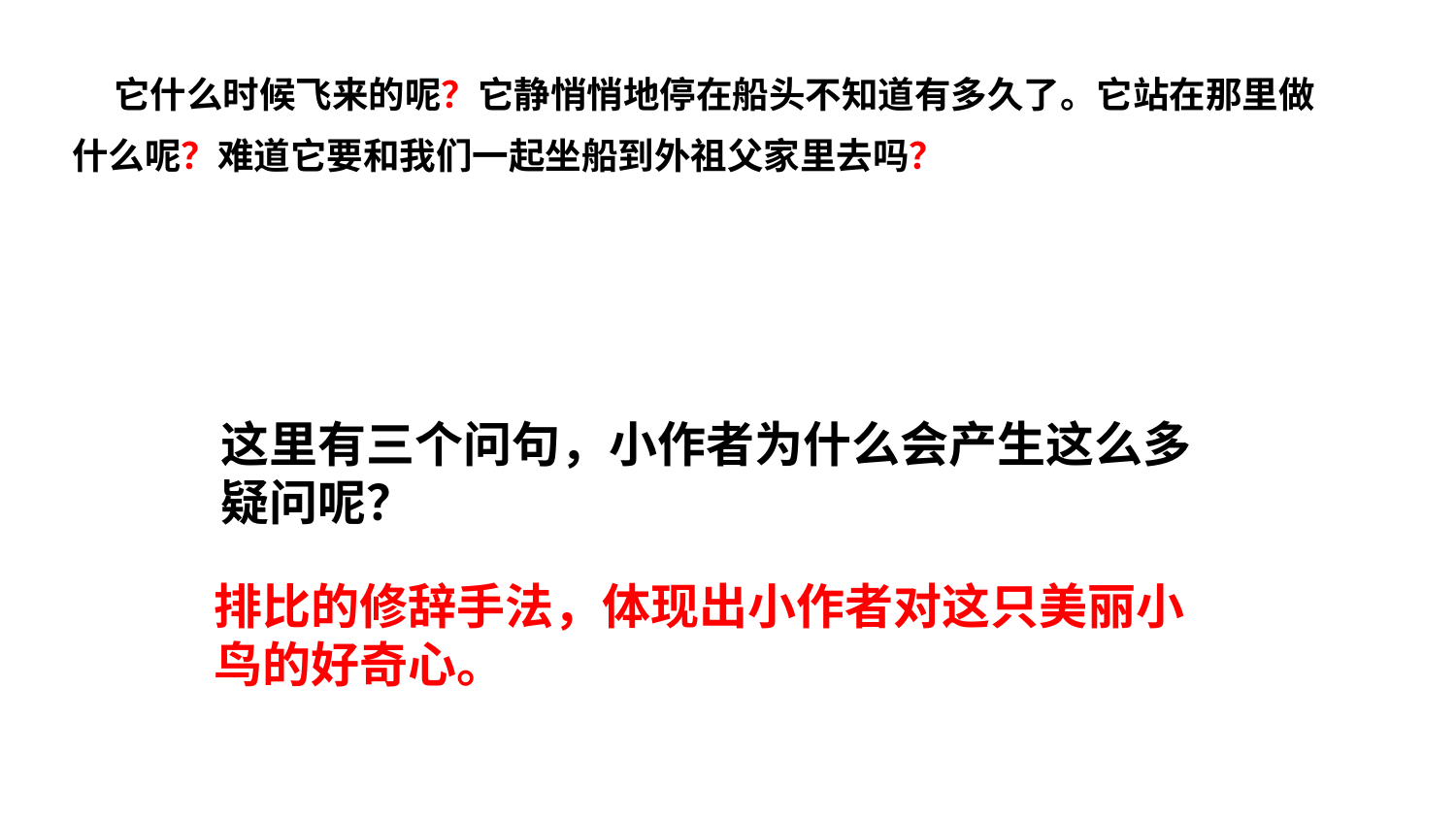

它什么时候飞来的呢？它静悄悄地停在船头不知道有多久了。它站在那里做什么呢？难道它要和我们一起坐船到外祖父家里去吗？

这里有三个问句，小作者为什么会产生这么多疑问呢？
排比的修辞手法，体现出小作者对这只美丽小鸟的好奇心。